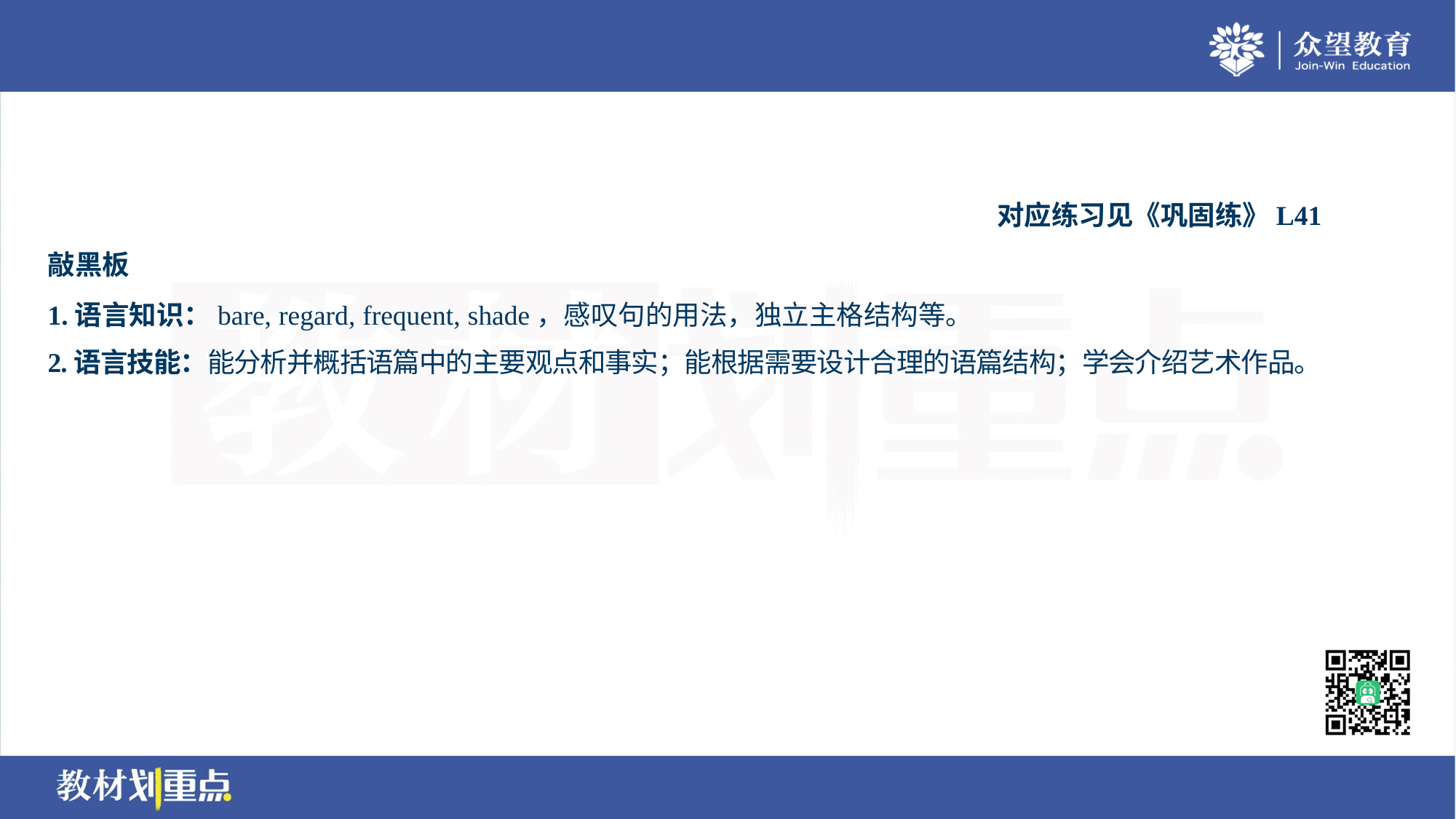

对应练习见《巩固练》L41
敲黑板
1.语言知识：bare, regard, frequent, shade，感叹句的用法，独立主格结构等。
2.语言技能：能分析并概括语篇中的主要观点和事实；能根据需要设计合理的语篇结构；学会介绍艺术作品。